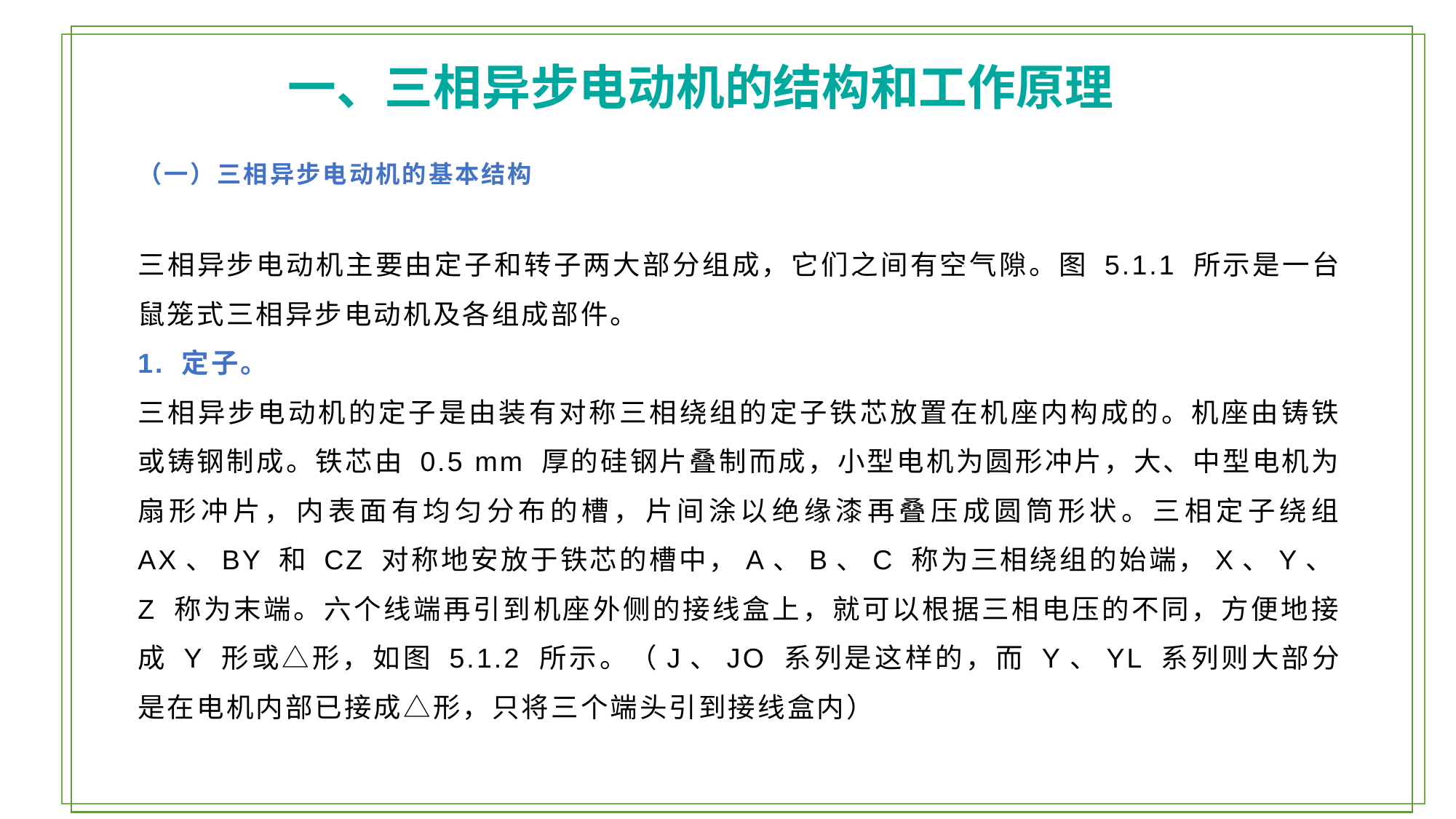

一、三相异步电动机的结构和工作原理
（一）三相异步电动机的基本结构

三相异步电动机主要由定子和转子两大部分组成，它们之间有空气隙。图 5.1.1 所示是一台鼠笼式三相异步电动机及各组成部件。
1. 定子。
三相异步电动机的定子是由装有对称三相绕组的定子铁芯放置在机座内构成的。机座由铸铁或铸钢制成。铁芯由 0.5 mm 厚的硅钢片叠制而成，小型电机为圆形冲片，大、中型电机为扇形冲片，内表面有均匀分布的槽，片间涂以绝缘漆再叠压成圆筒形状。三相定子绕组 AX、BY 和 CZ 对称地安放于铁芯的槽中，A、B、C 称为三相绕组的始端，X、Y、Z 称为末端。六个线端再引到机座外侧的接线盒上，就可以根据三相电压的不同，方便地接成 Y 形或△形，如图 5.1.2 所示。（J、JO 系列是这样的，而 Y、YL 系列则大部分是在电机内部已接成△形，只将三个端头引到接线盒内）